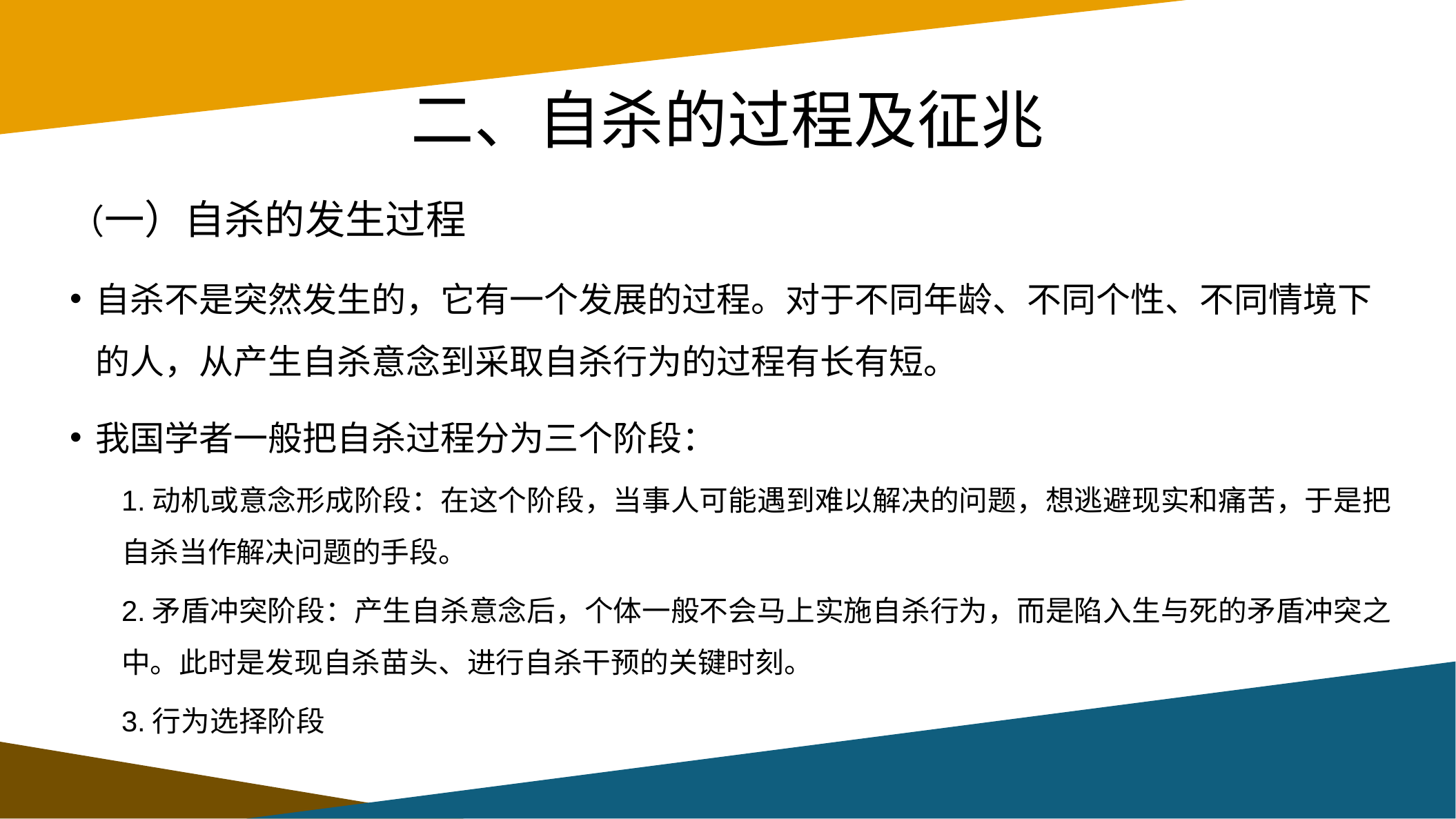

# 二、自杀的过程及征兆
（一）自杀的发生过程
自杀不是突然发生的，它有一个发展的过程。对于不同年龄、不同个性、不同情境下的人，从产生自杀意念到采取自杀行为的过程有长有短。
我国学者一般把自杀过程分为三个阶段：
1.动机或意念形成阶段：在这个阶段，当事人可能遇到难以解决的问题，想逃避现实和痛苦，于是把自杀当作解决问题的手段。
2.矛盾冲突阶段：产生自杀意念后，个体一般不会马上实施自杀行为，而是陷入生与死的矛盾冲突之中。此时是发现自杀苗头、进行自杀干预的关键时刻。
3.行为选择阶段